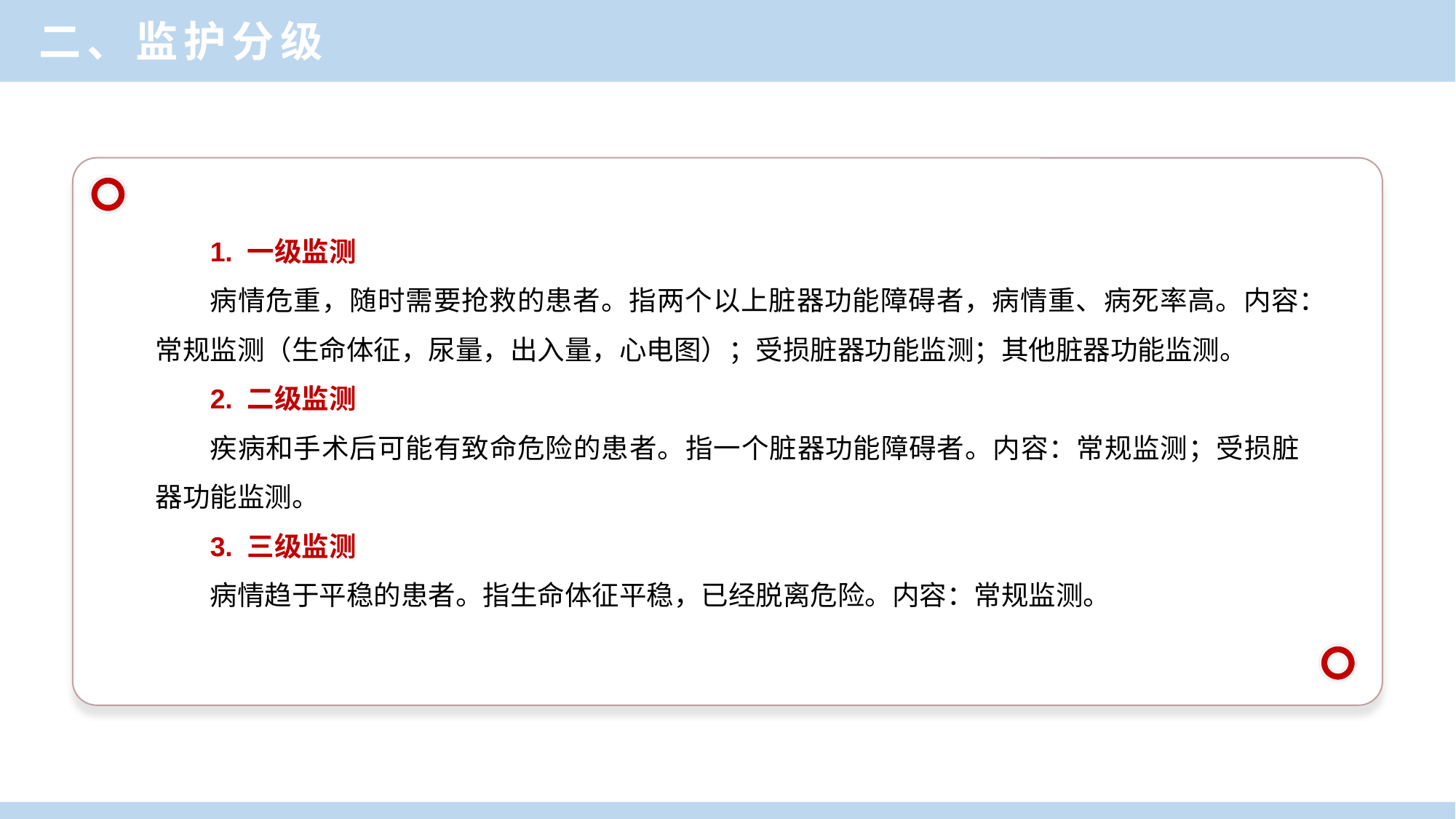

二、监护分级

1. 一级监测
病情危重，随时需要抢救的患者。指两个以上脏器功能障碍者，病情重、病死率高。内容：常规监测（生命体征，尿量，出入量，心电图）；受损脏器功能监测；其他脏器功能监测。
2. 二级监测
疾病和手术后可能有致命危险的患者。指一个脏器功能障碍者。内容：常规监测；受损脏器功能监测。
3. 三级监测
病情趋于平稳的患者。指生命体征平稳，已经脱离危险。内容：常规监测。